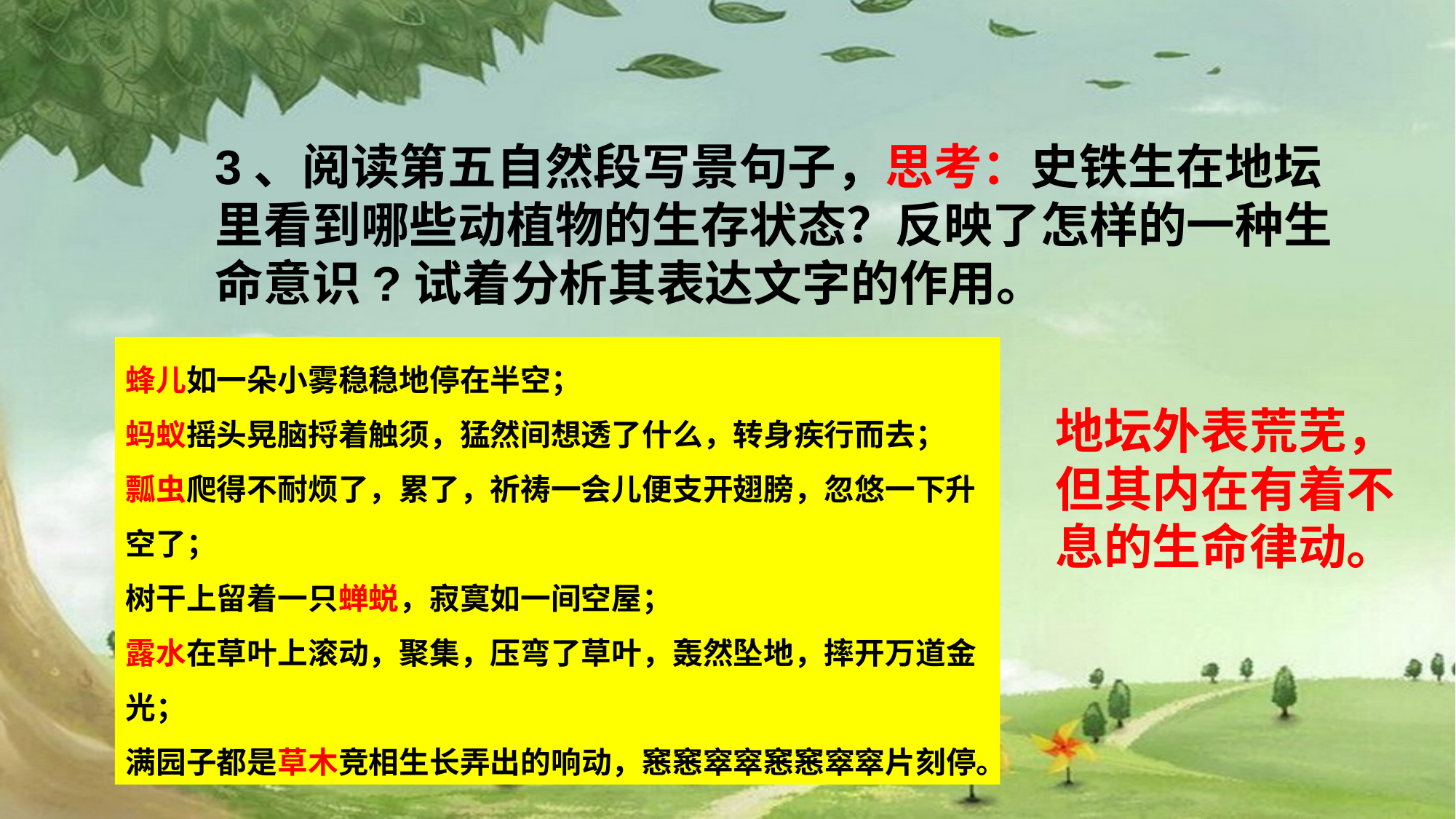

3、阅读第五自然段写景句子，思考：史铁生在地坛里看到哪些动植物的生存状态？反映了怎样的一种生命意识?试着分析其表达文字的作用。
蜂儿如一朵小雾稳稳地停在半空；
蚂蚁摇头晃脑捋着触须，猛然间想透了什么，转身疾行而去；
瓢虫爬得不耐烦了，累了，祈祷一会儿便支开翅膀，忽悠一下升空了；
树干上留着一只蝉蜕，寂寞如一间空屋；
露水在草叶上滚动，聚集，压弯了草叶，轰然坠地，摔开万道金光；
满园子都是草木竞相生长弄出的响动，窸窸窣窣窸窸窣窣片刻停。
地坛外表荒芜，但其内在有着不息的生命律动。